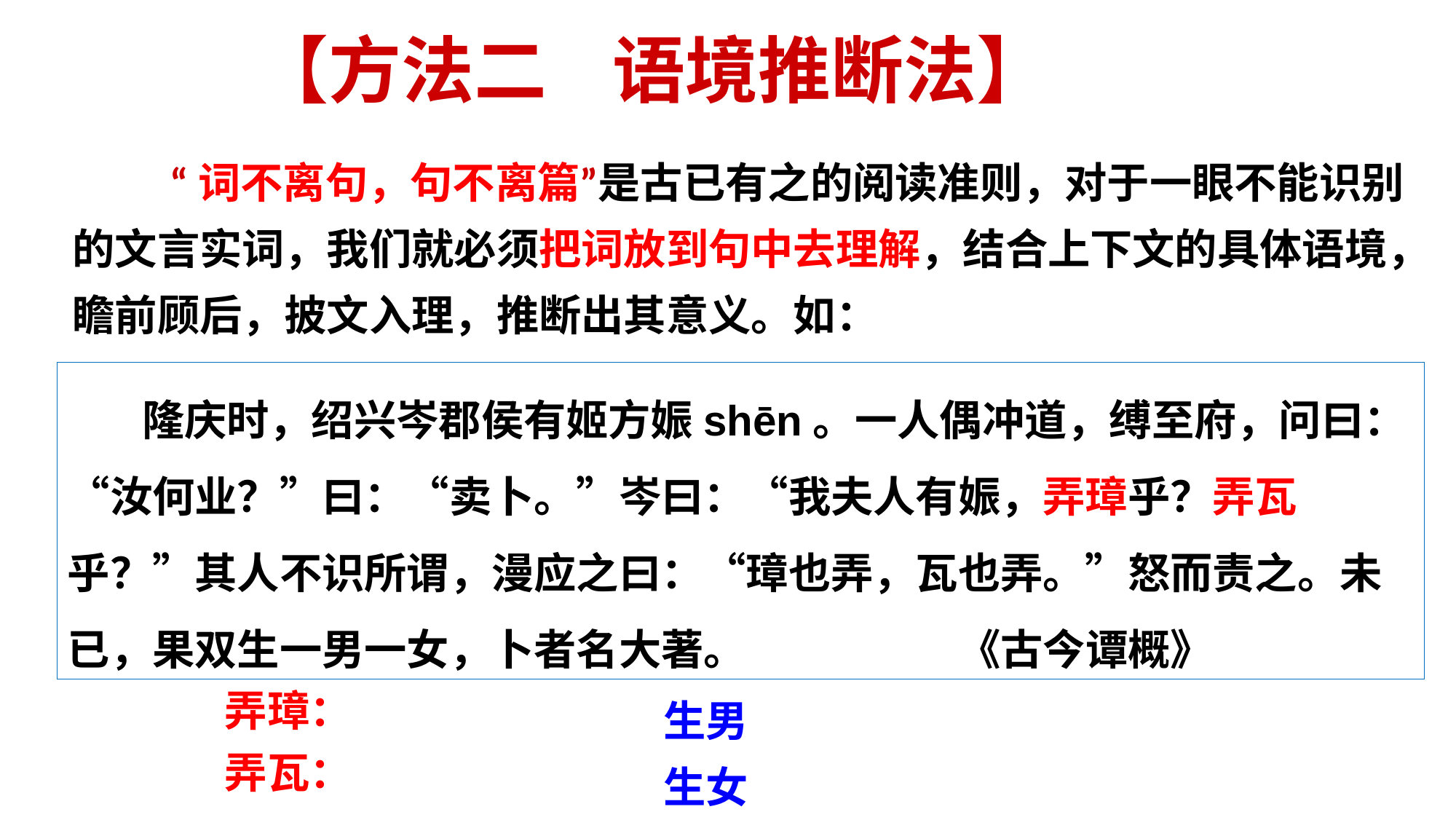

【方法二    语境推断法】
“词不离句，句不离篇”是古已有之的阅读准则，对于一眼不能识别的文言实词，我们就必须把词放到句中去理解，结合上下文的具体语境，瞻前顾后，披文入理，推断出其意义。如：
隆庆时，绍兴岑郡侯有姬方娠shēn。一人偶冲道，缚至府，问曰：“汝何业？”曰：“卖卜。”岑曰：“我夫人有娠，弄璋乎？弄瓦乎？”其人不识所谓，漫应之曰：“璋也弄，瓦也弄。”怒而责之。未已，果双生一男一女，卜者名大著。                      《古今谭概》
生男
生女
弄璋：
弄瓦：